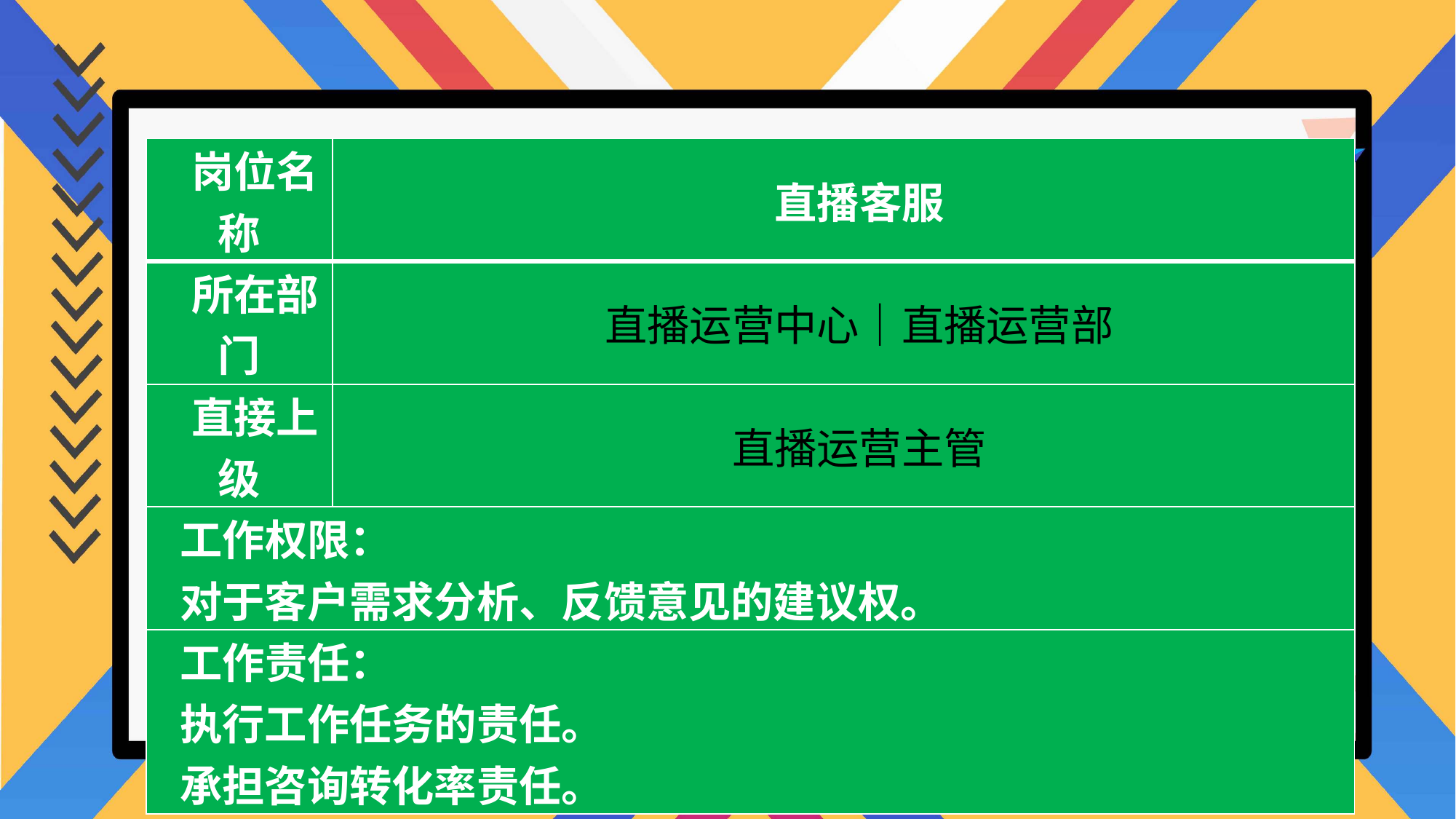

| 岗位名称 | 直播客服 |
| --- | --- |
| 所在部门 | 直播运营中心｜直播运营部 |
| 直接上级 | 直播运营主管 |
| 工作权限： 对于客户需求分析、反馈意见的建议权。 |  |
| 工作责任： 执行工作任务的责任。 承担咨询转化率责任。 |  |